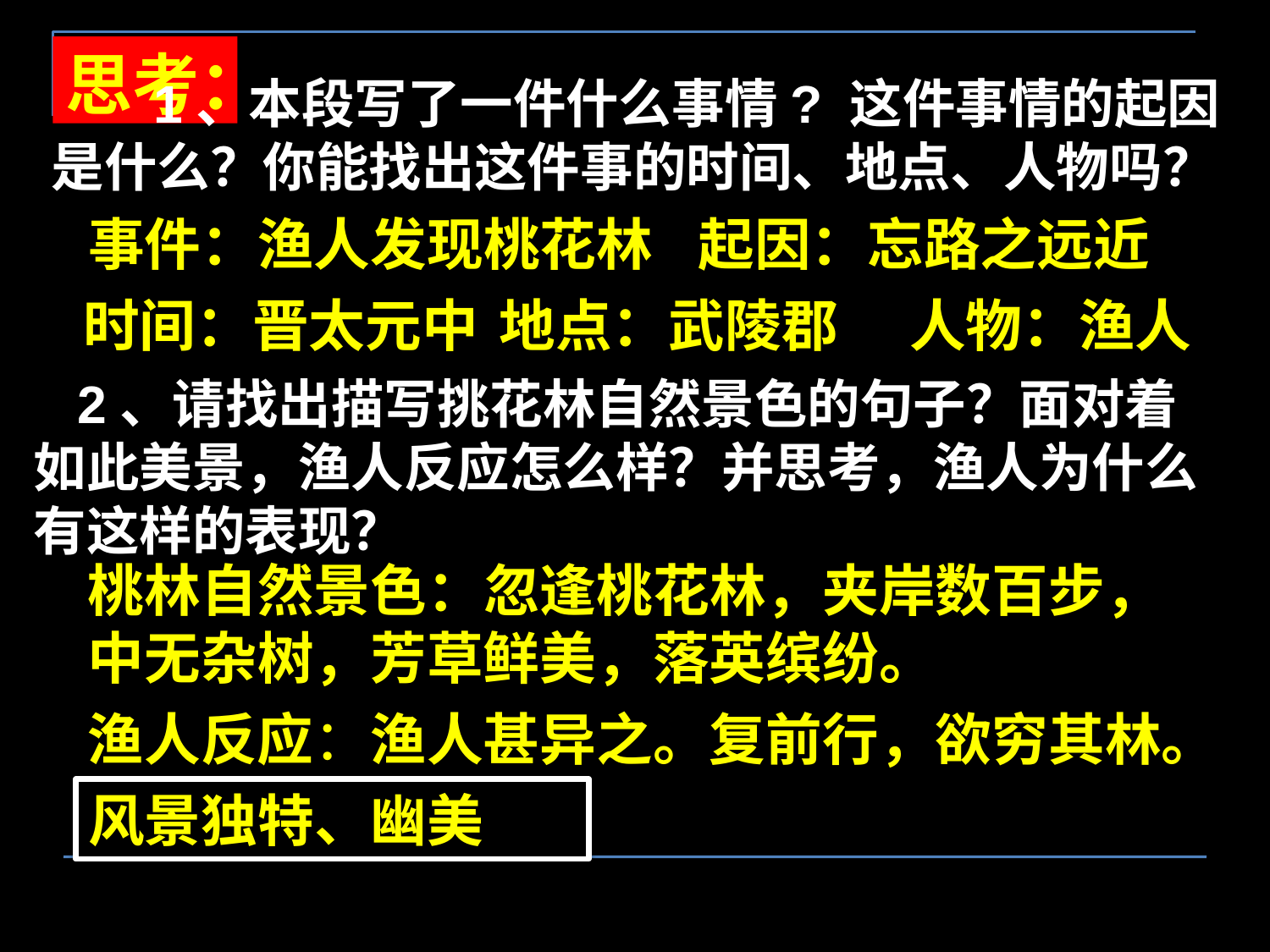

思考：
       1、本段写了一件什么事情? 这件事情的起因是什么？你能找出这件事的时间、地点、人物吗？
事件：渔人发现桃花林
起因：忘路之远近
时间：晋太元中
地点：武陵郡
人物：渔人
   2、请找出描写挑花林自然景色的句子？面对着如此美景，渔人反应怎么样？并思考，渔人为什么有这样的表现？
桃林自然景色：忽逢桃花林，夹岸数百步，中无杂树，芳草鲜美，落英缤纷。
渔人反应：渔人甚异之。复前行，欲穷其林。
风景独特、幽美